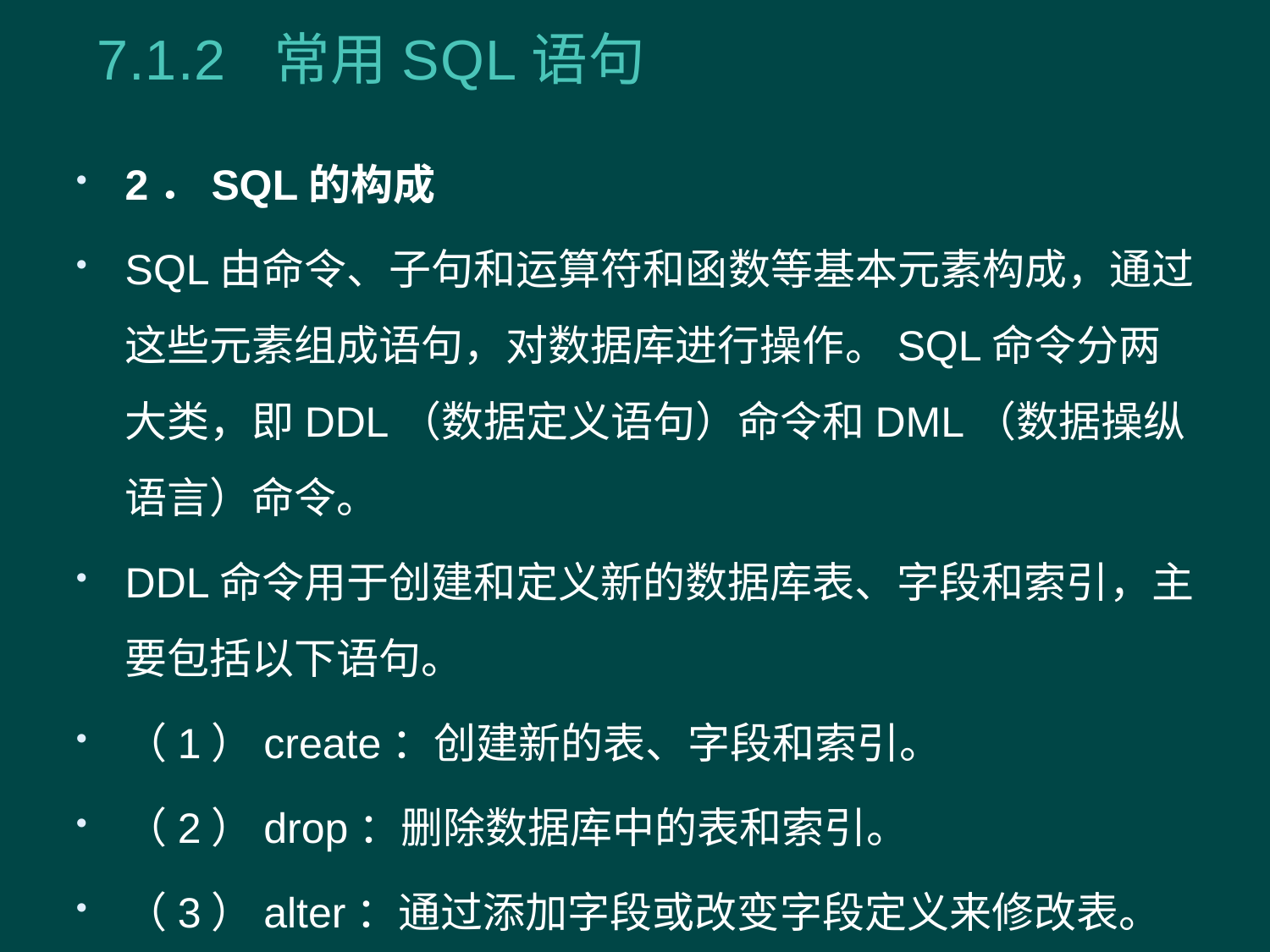

7.1.2  常用SQL语句

2．SQL的构成
SQL由命令、子句和运算符和函数等基本元素构成，通过这些元素组成语句，对数据库进行操作。SQL命令分两大类，即DDL（数据定义语句）命令和DML（数据操纵语言）命令。
DDL命令用于创建和定义新的数据库表、字段和索引，主要包括以下语句。
（1）create：创建新的表、字段和索引。
（2）drop：删除数据库中的表和索引。
（3）alter：通过添加字段或改变字段定义来修改表。